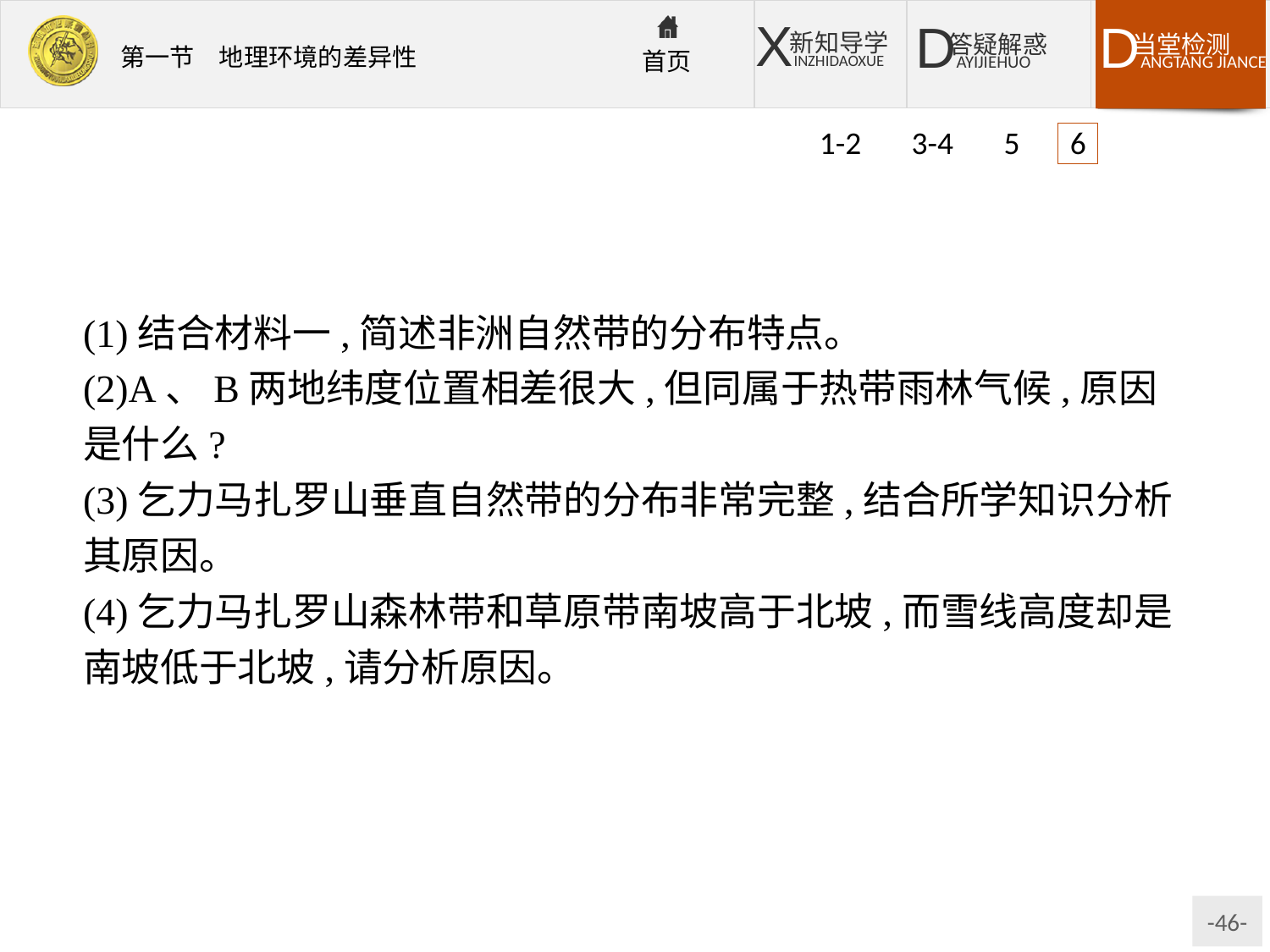

1-2       3-4       5       6

(1)结合材料一,简述非洲自然带的分布特点。
(2)A、B两地纬度位置相差很大,但同属于热带雨林气候,原因是什么?
(3)乞力马扎罗山垂直自然带的分布非常完整,结合所学知识分析其原因。
(4)乞力马扎罗山森林带和草原带南坡高于北坡,而雪线高度却是南坡低于北坡,请分析原因。